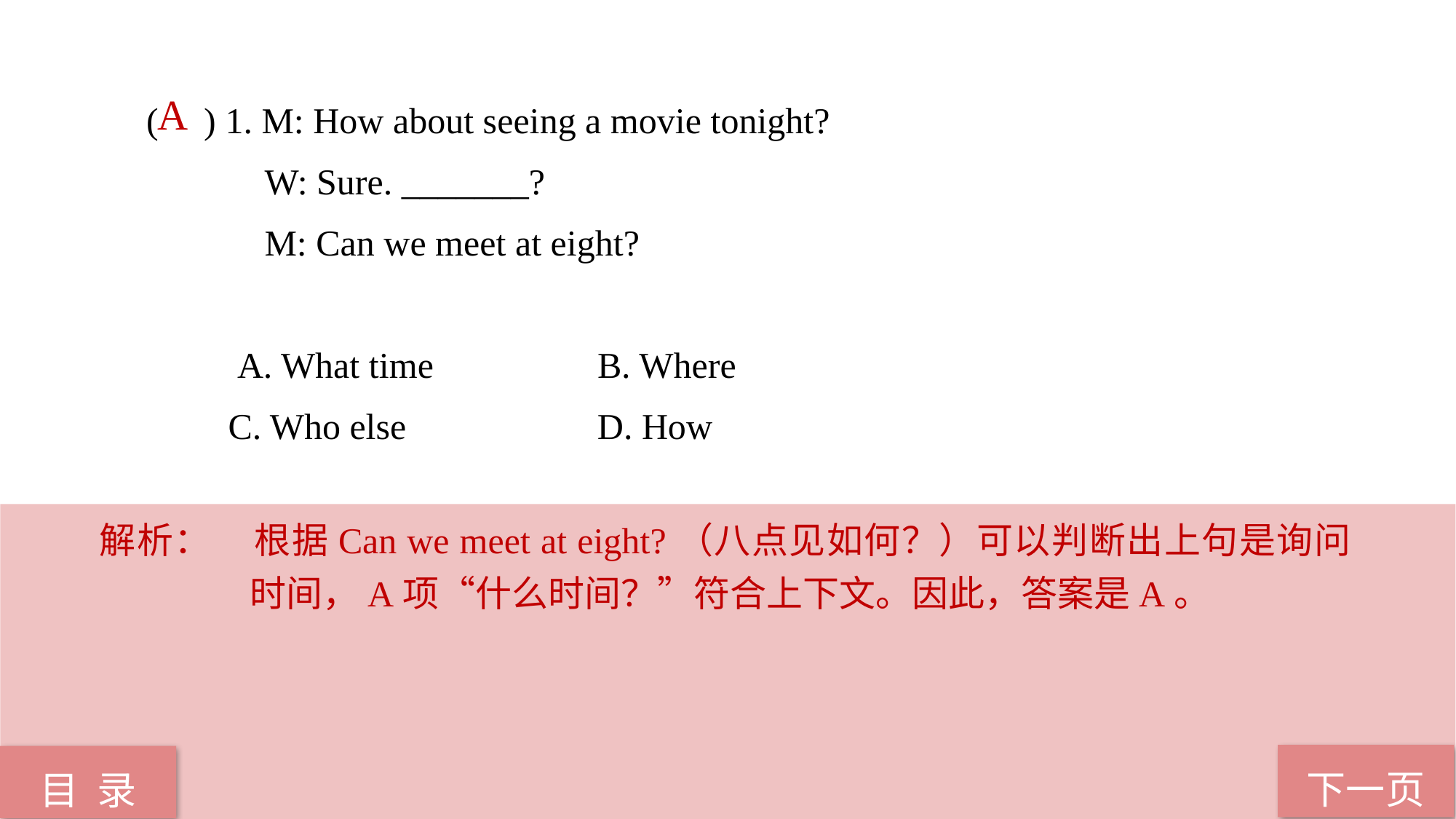

(     ) 1. M: How about seeing a movie tonight?
             W: Sure. _______?
             M: Can we meet at eight?

          A. What time                  B. Where
         C. Who else                     D. How
A
解析：	根据Can we meet at eight?（八点见如何？）可以判断出上句是询问时间，A项“什么时间？”符合上下文。因此，答案是A。